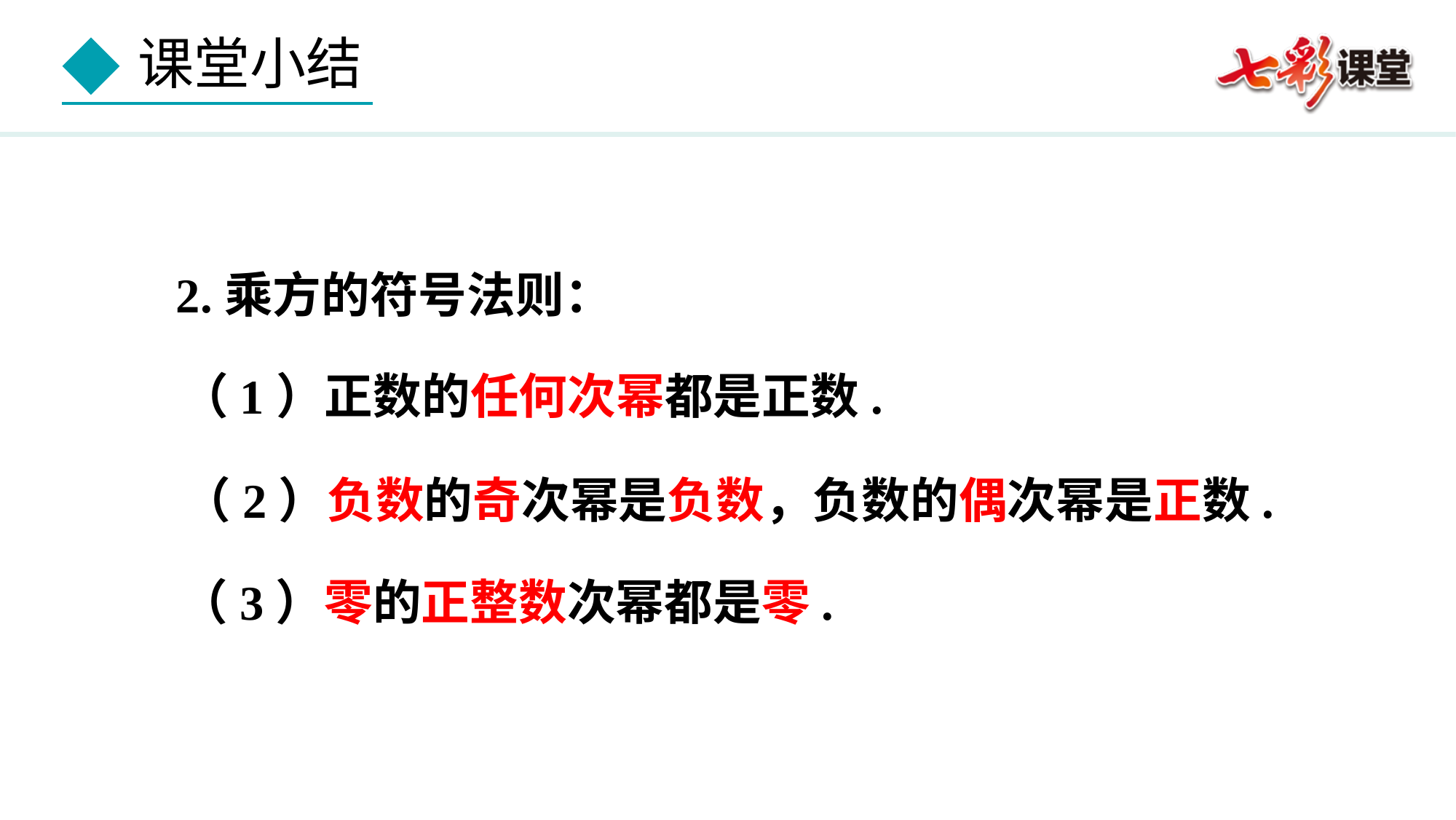

2.乘方的符号法则：
（1）正数的任何次幂都是正数.
（2）负数的奇次幂是负数，负数的偶次幂是正数.
（3）零的正整数次幂都是零.